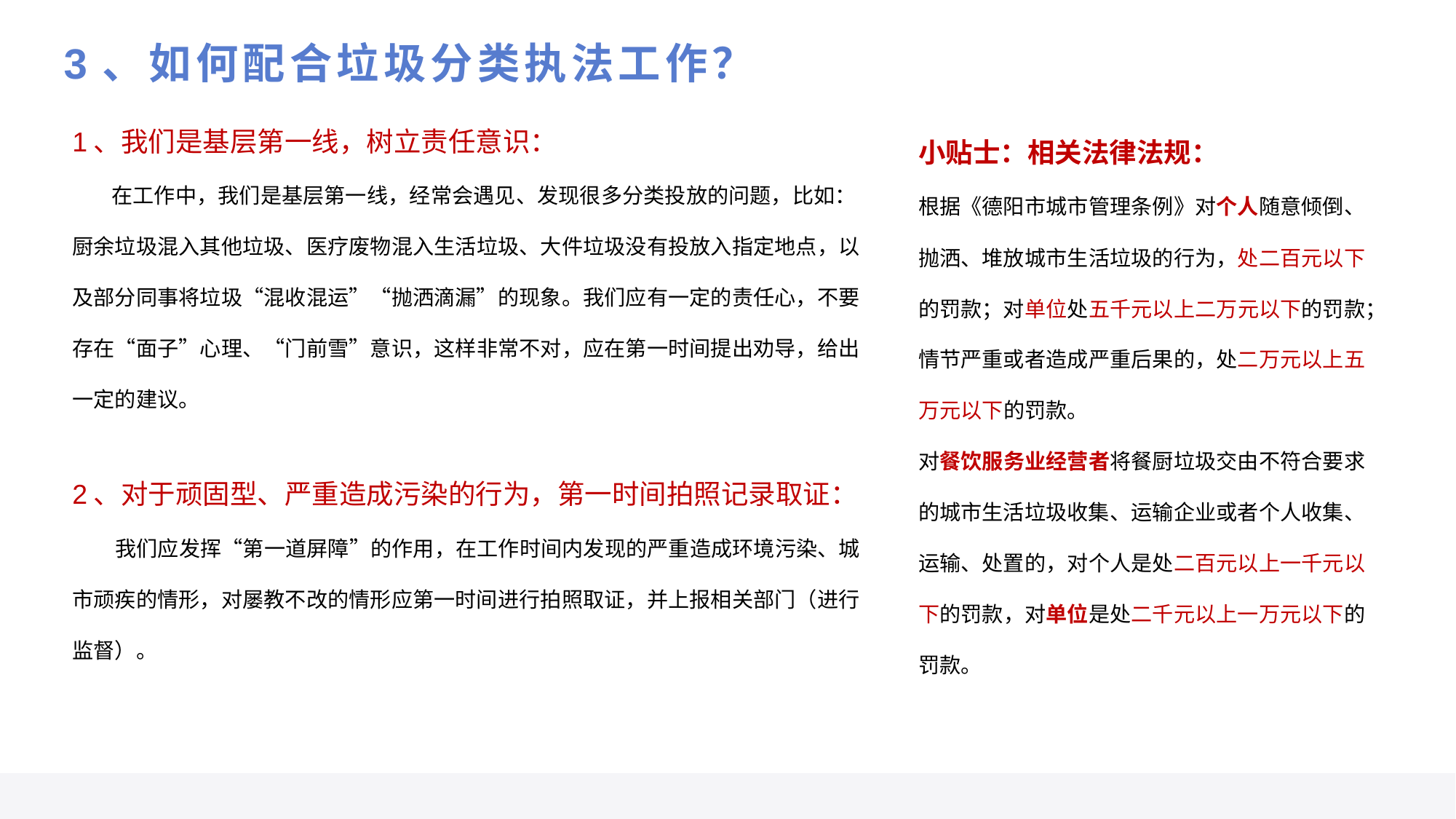

3、如何配合垃圾分类执法工作？
小贴士：相关法律法规：
根据《德阳市城市管理条例》对个人随意倾倒、抛洒、堆放城市生活垃圾的行为，处二百元以下的罚款；对单位处五千元以上二万元以下的罚款；情节严重或者造成严重后果的，处二万元以上五万元以下的罚款。
对餐饮服务业经营者将餐厨垃圾交由不符合要求的城市生活垃圾收集、运输企业或者个人收集、运输、处置的，对个人是处二百元以上一千元以下的罚款，对单位是处二千元以上一万元以下的罚款。
1、我们是基层第一线，树立责任意识：
        在工作中，我们是基层第一线，经常会遇见、发现很多分类投放的问题，比如：厨余垃圾混入其他垃圾、医疗废物混入生活垃圾、大件垃圾没有投放入指定地点，以及部分同事将垃圾“混收混运”“抛洒滴漏”的现象。我们应有一定的责任心，不要存在“面子”心理、“门前雪”意识，这样非常不对，应在第一时间提出劝导，给出一定的建议。

2、对于顽固型、严重造成污染的行为，第一时间拍照记录取证：
        我们应发挥“第一道屏障”的作用，在工作时间内发现的严重造成环境污染、城市顽疾的情形，对屡教不改的情形应第一时间进行拍照取证，并上报相关部门（进行监督）。